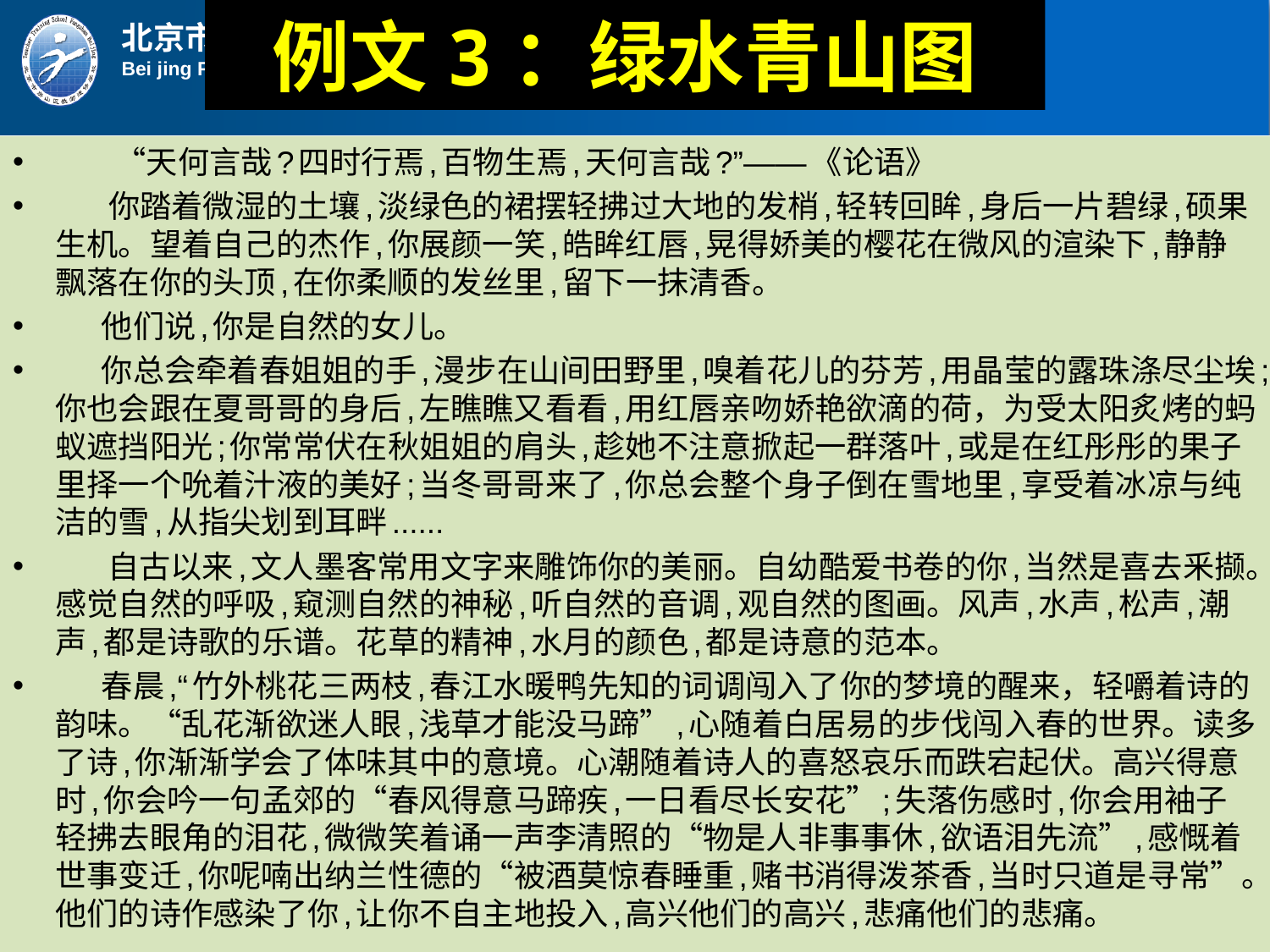

# 例文3：绿水青山图
　    “天何言哉?四时行焉,百物生焉,天何言哉?”——《论语》
       你踏着微湿的土壤,淡绿色的裙摆轻拂过大地的发梢,轻转回眸,身后一片碧绿,硕果生机。望着自己的杰作,你展颜一笑,皓眸红唇,晃得娇美的樱花在微风的渲染下,静静飘落在你的头顶,在你柔顺的发丝里,留下一抹清香。
      他们说,你是自然的女儿。
      你总会牵着春姐姐的手,漫步在山间田野里,嗅着花儿的芬芳,用晶莹的露珠涤尽尘埃;你也会跟在夏哥哥的身后,左瞧瞧又看看,用红唇亲吻娇艳欲滴的荷，为受太阳炙烤的蚂蚁遮挡阳光;你常常伏在秋姐姐的肩头,趁她不注意掀起一群落叶,或是在红彤彤的果子里择一个吮着汁液的美好;当冬哥哥来了,你总会整个身子倒在雪地里,享受着冰凉与纯洁的雪,从指尖划到耳畔......
　   自古以来,文人墨客常用文字来雕饰你的美丽。自幼酷爱书卷的你,当然是喜去釆撷。感觉自然的呼吸,窥测自然的神秘,听自然的音调,观自然的图画。风声,水声,松声,潮声,都是诗歌的乐谱。花草的精神,水月的颜色,都是诗意的范本。
      春晨,“竹外桃花三两枝,春江水暖鸭先知的词调闯入了你的梦境的醒来，轻嚼着诗的韵味。“乱花渐欲迷人眼,浅草才能没马蹄”,心随着白居易的步伐闯入春的世界。读多了诗,你渐渐学会了体味其中的意境。心潮随着诗人的喜怒哀乐而跌宕起伏。高兴得意时,你会吟一句孟郊的“春风得意马蹄疾,一日看尽长安花”;失落伤感时,你会用袖子轻拂去眼角的泪花,微微笑着诵一声李清照的“物是人非事事休,欲语泪先流”,感慨着世事变迁,你呢喃出纳兰性德的“被酒莫惊春睡重,赌书消得泼茶香,当时只道是寻常”。他们的诗作感染了你,让你不自主地投入,高兴他们的高兴,悲痛他们的悲痛。